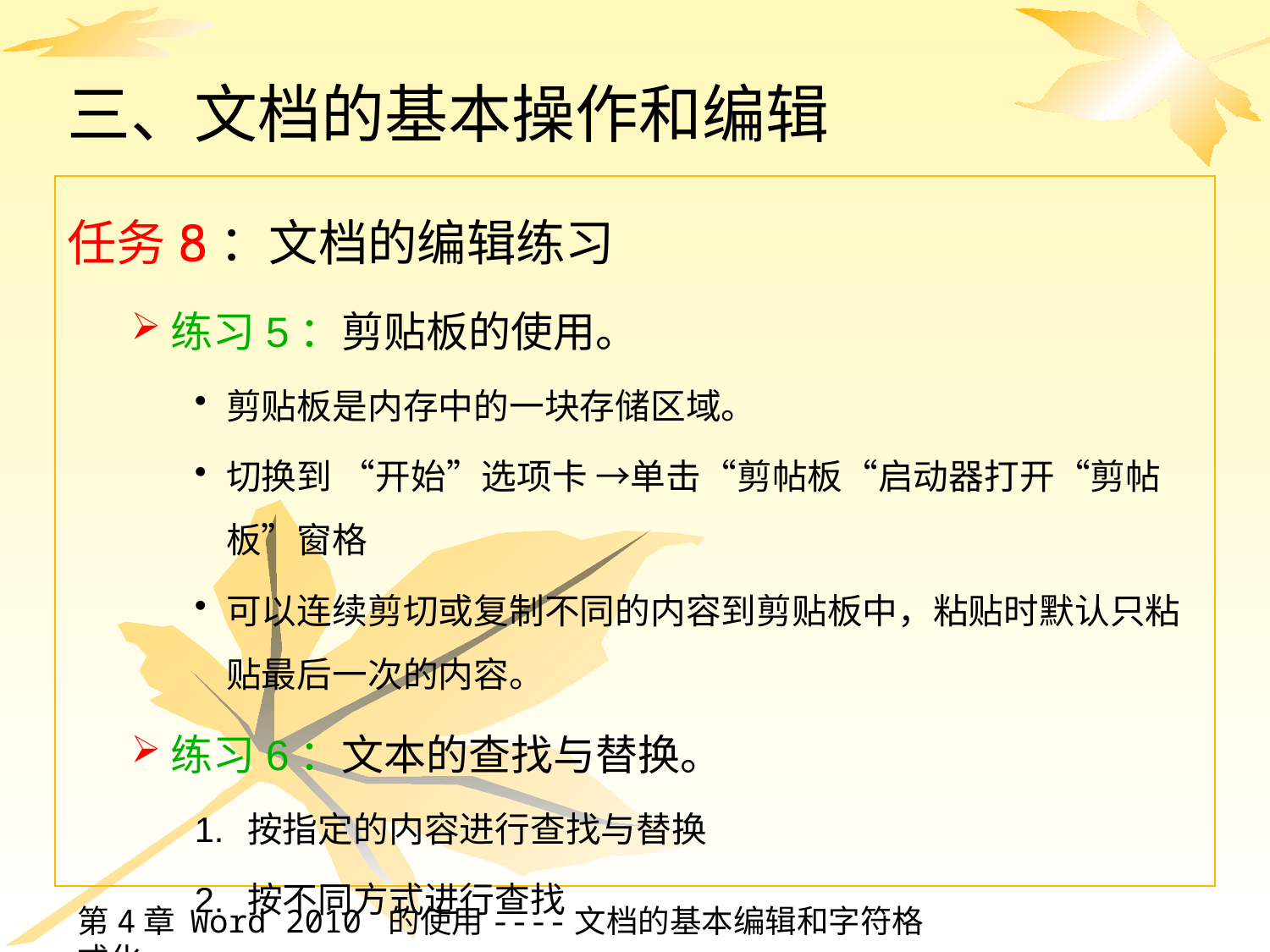

# 三、文档的基本操作和编辑
任务8：文档的编辑练习
练习5：剪贴板的使用。
剪贴板是内存中的一块存储区域。
切换到 “开始”选项卡 →单击“剪帖板“启动器打开“剪帖板”窗格
可以连续剪切或复制不同的内容到剪贴板中，粘贴时默认只粘贴最后一次的内容。
练习6：文本的查找与替换。
按指定的内容进行查找与替换
按不同方式进行查找